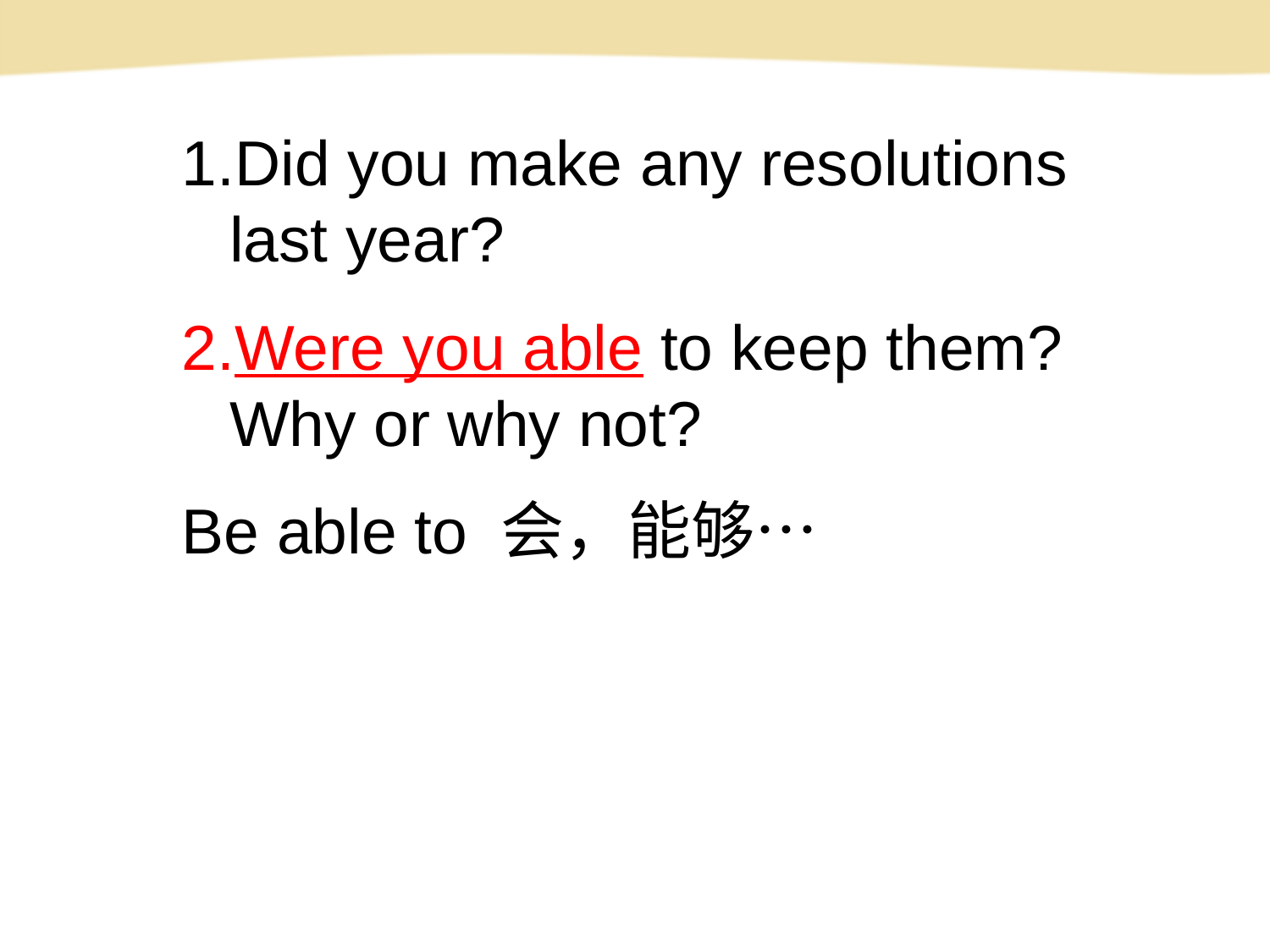

Did you make any resolutions last year?
Were you able to keep them? Why or why not?
Be able to 会，能够…